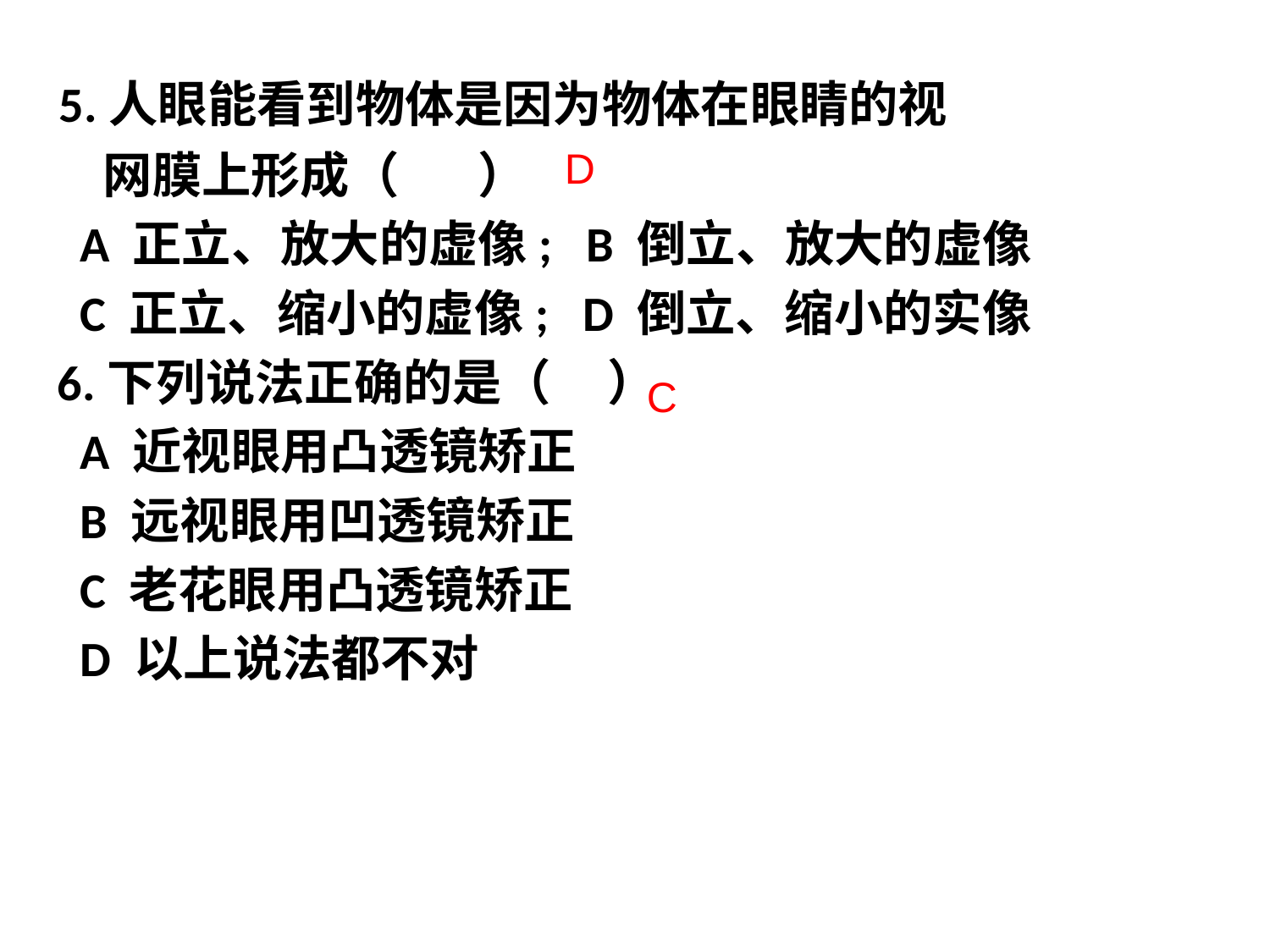

5.人眼能看到物体是因为物体在眼睛的视
       网膜上形成（       ）
      A 正立、放大的虚像;   B 倒立、放大的虚像
      C 正立、缩小的虚像;   D 倒立、缩小的实像
    6.下列说法正确的是（     ）
      A 近视眼用凸透镜矫正
      B 远视眼用凹透镜矫正
      C 老花眼用凸透镜矫正
      D 以上说法都不对
D
C